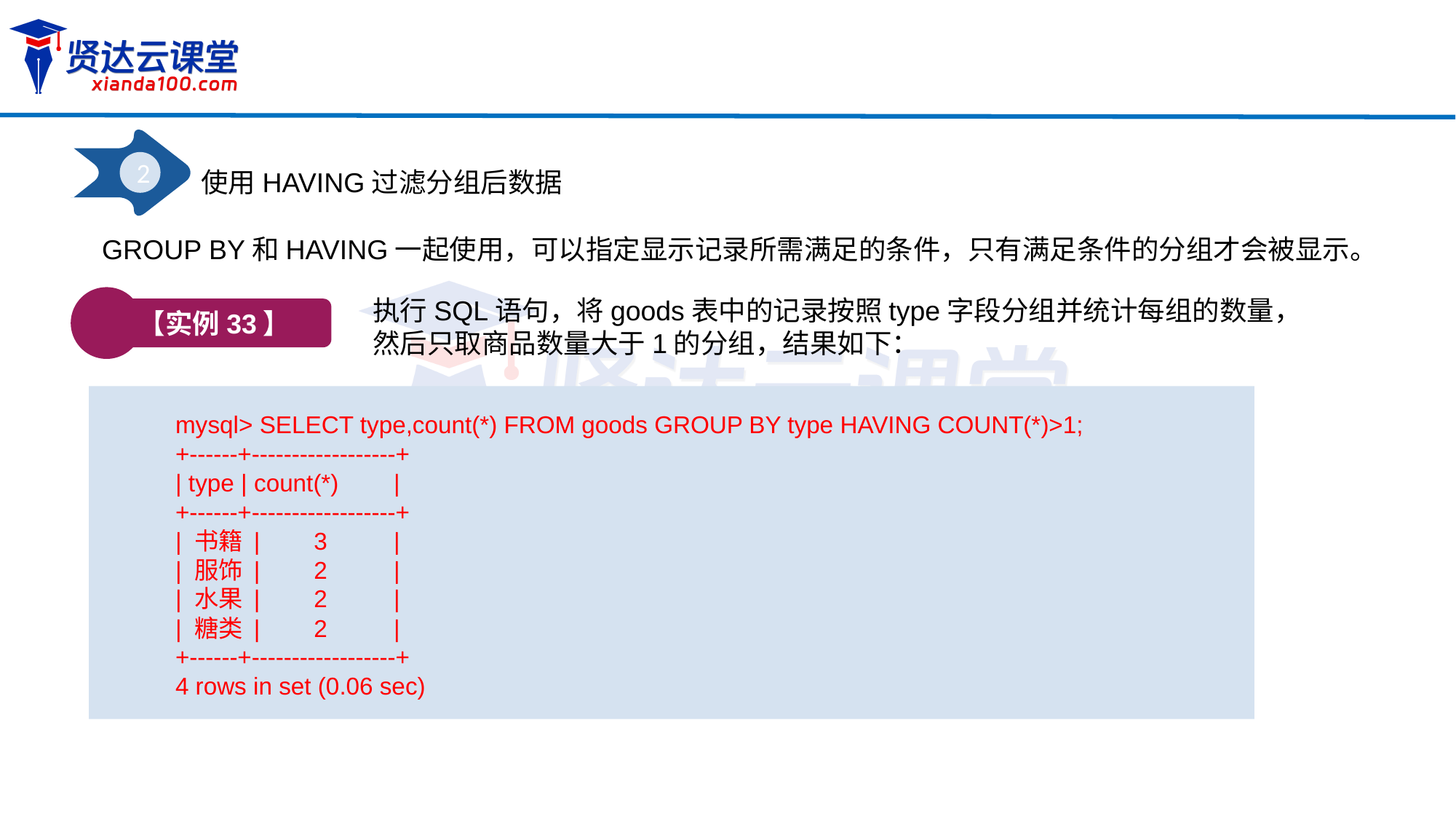

2
使用HAVING过滤分组后数据
GROUP BY和HAVING一起使用，可以指定显示记录所需满足的条件，只有满足条件的分组才会被显示。

【实例33】
执行SQL语句，将goods表中的记录按照type字段分组并统计每组的数量，然后只取商品数量大于1的分组，结果如下：

mysql> SELECT type,count(*) FROM goods GROUP BY type HAVING COUNT(*)>1;
+------+------------------+
| type | count(*)	|
+------+------------------+
| 书籍 |        3	|
| 服饰 |        2	|
| 水果 |        2	|
| 糖类 |        2	|
+------+------------------+
4 rows in set (0.06 sec)